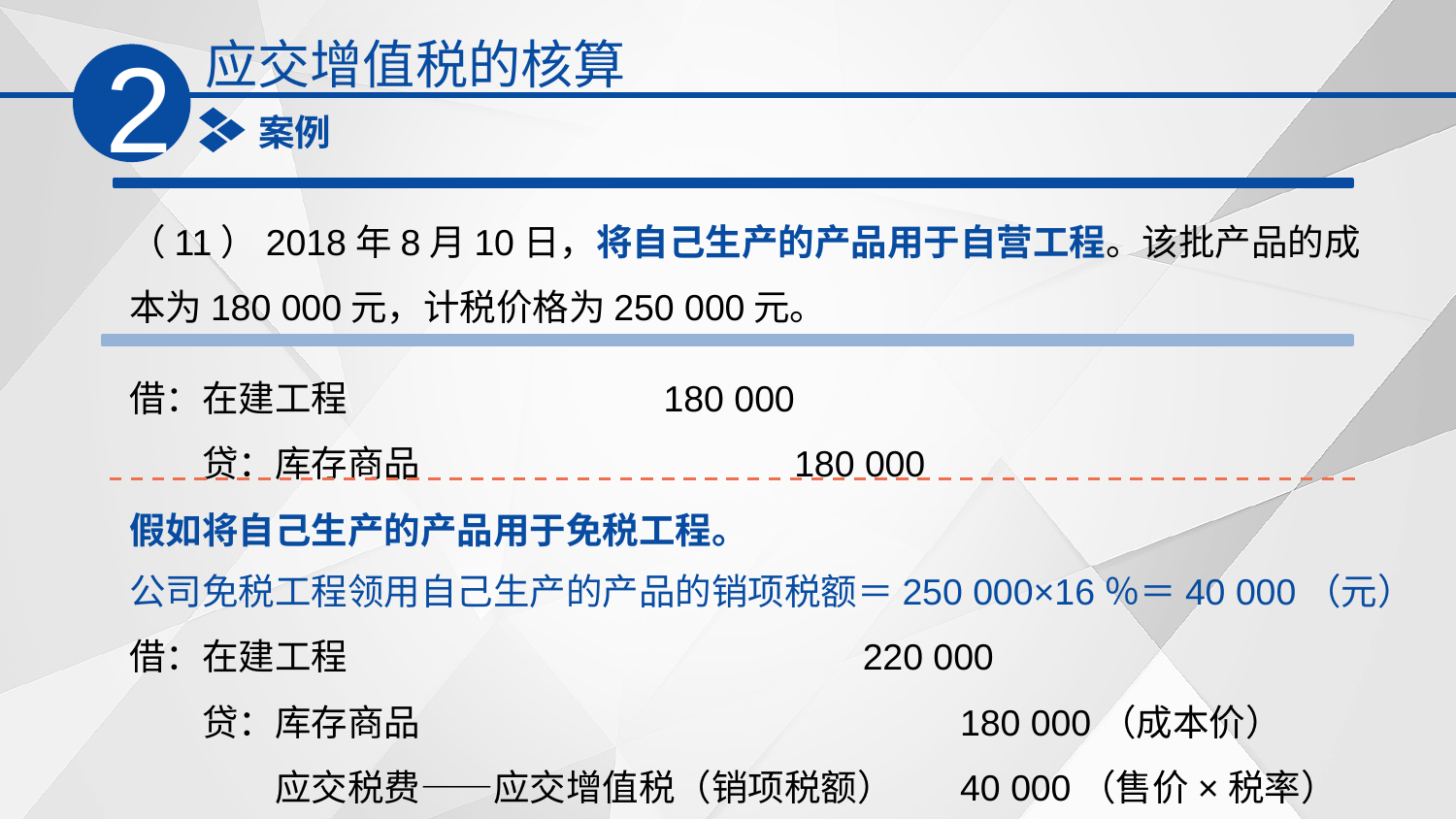

应交增值税的核算
2

案例

（11）2018年8月10日，将自己生产的产品用于自营工程。该批产品的成本为180 000元，计税价格为250 000元。

借：在建工程　　　                        180 000
　　贷：库存商品　　　                               180 000
假如将自己生产的产品用于免税工程。
公司免税工程领用自己生产的产品的销项税额＝250 000×16％＝40 000（元）
借：在建工程　　　　　　　　　　　　   　 220 000
　　贷：库存商品　　　　　　　　　　　　　       180 000（成本价）
　　　　应交税费——应交增值税（销项税额）       40 000（售价×税率）